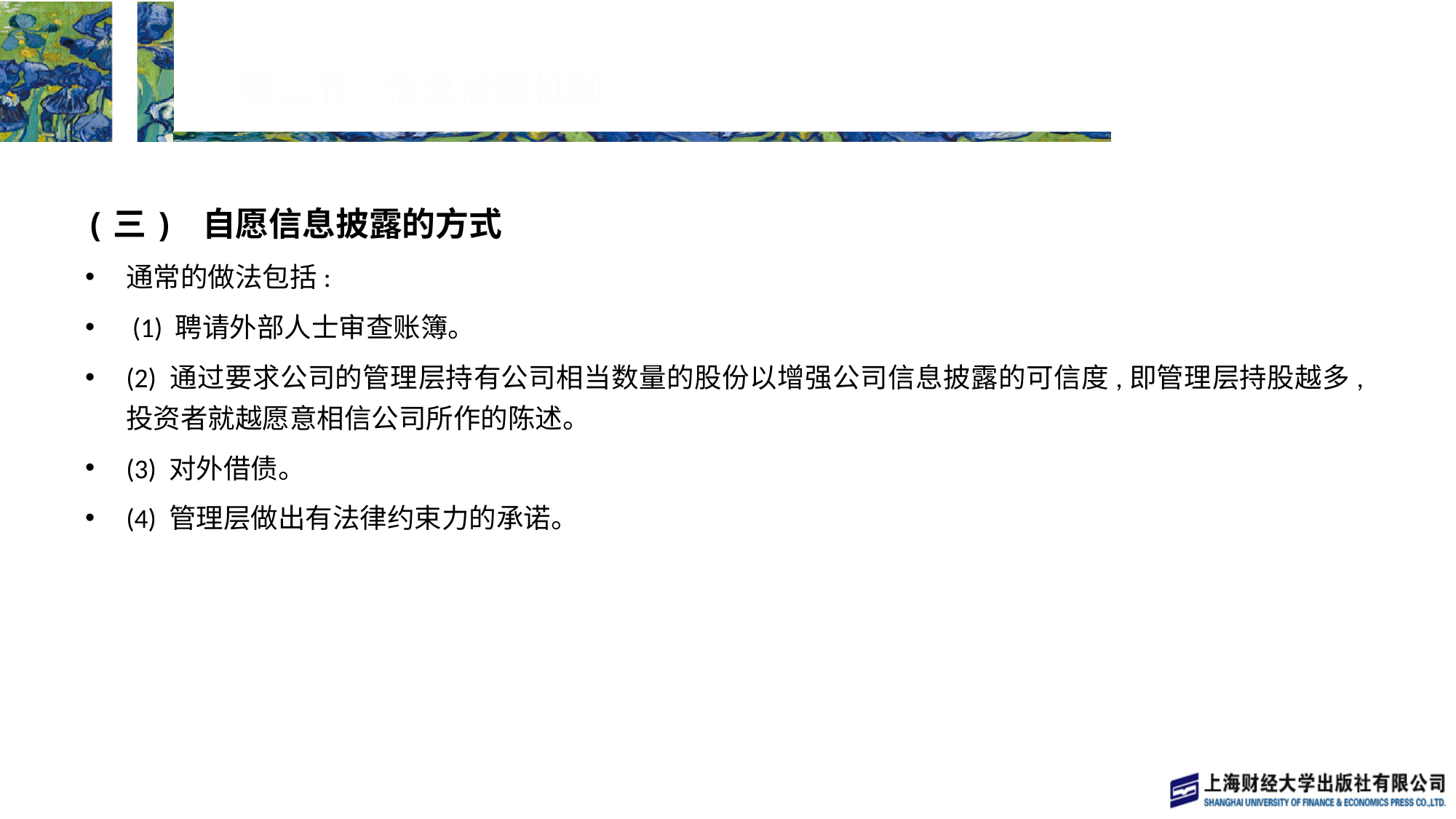

# 第二节　信息披露机制
(三) 自愿信息披露的方式
通常的做法包括:
 (1) 聘请外部人士审查账簿。
(2) 通过要求公司的管理层持有公司相当数量的股份以增强公司信息披露的可信度,即管理层持股越多,投资者就越愿意相信公司所作的陈述。
(3) 对外借债。
(4) 管理层做出有法律约束力的承诺。